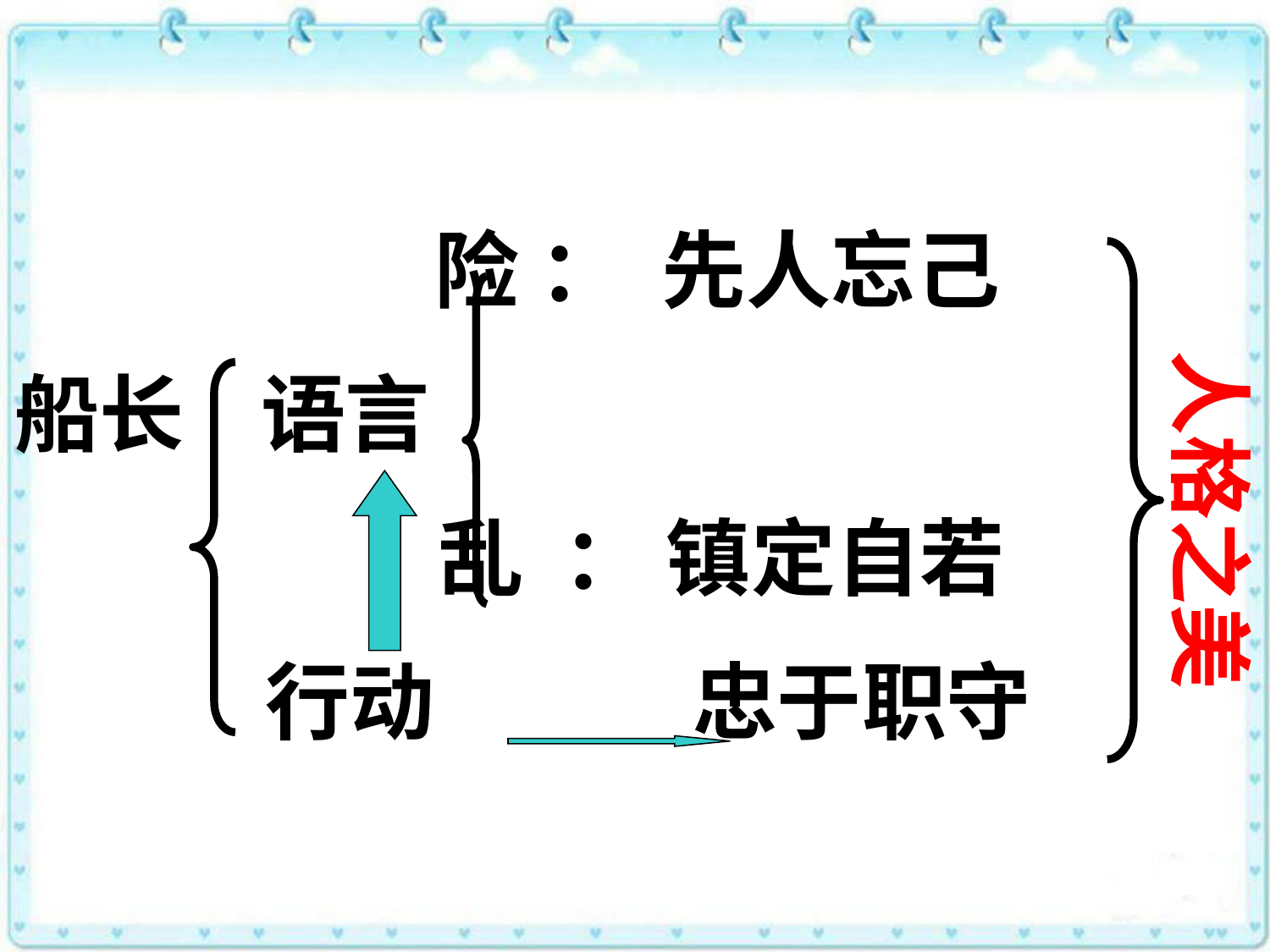

险 ：  先人忘己
船长    语言
                     乱  ： 镇定自若
            行动                          忠于职守

人格之美